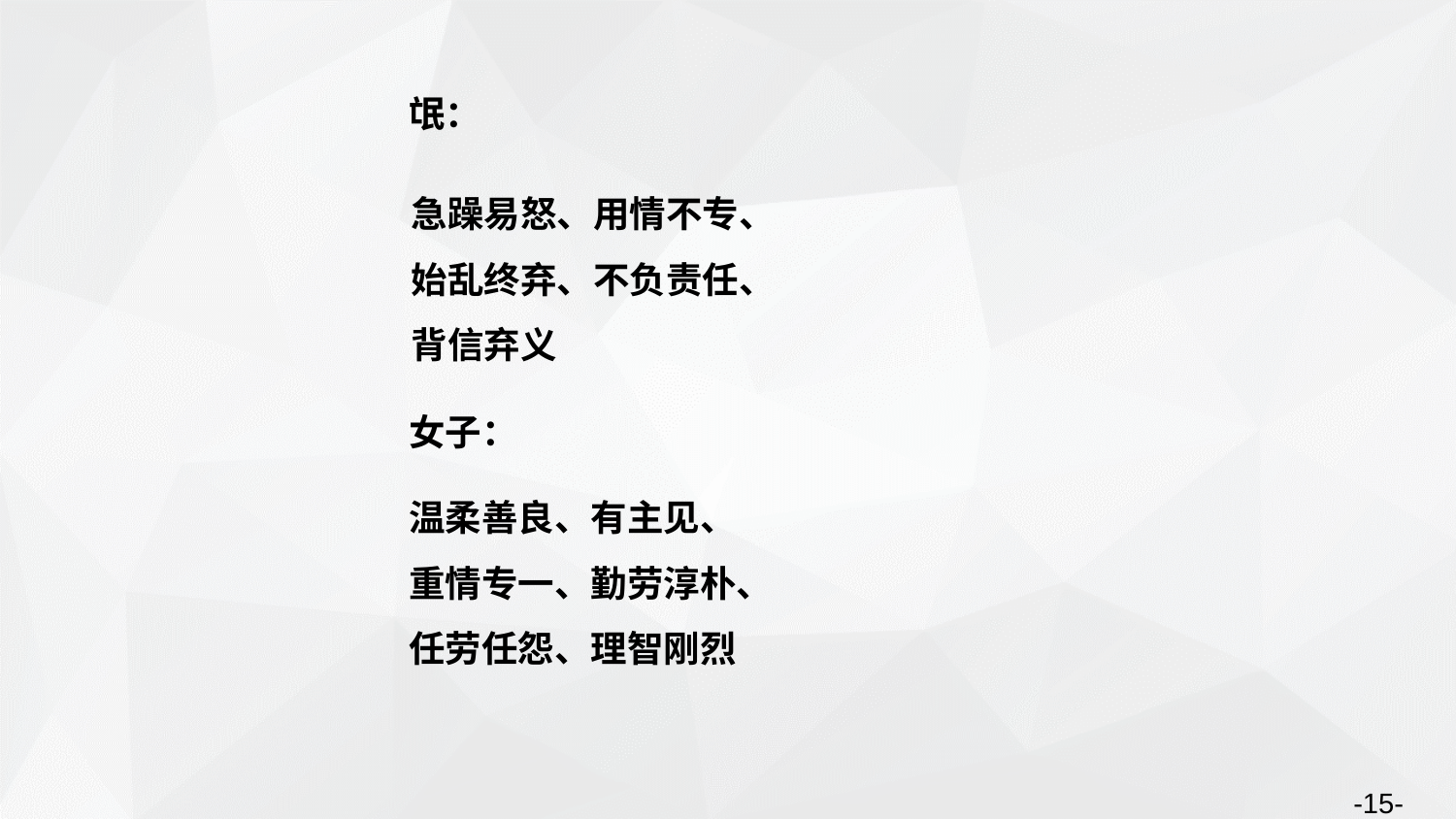

氓：
急躁易怒、用情不专、
始乱终弃、不负责任、
背信弃义
女子：
温柔善良、有主见、
重情专一、勤劳淳朴、
任劳任怨、理智刚烈
-15-